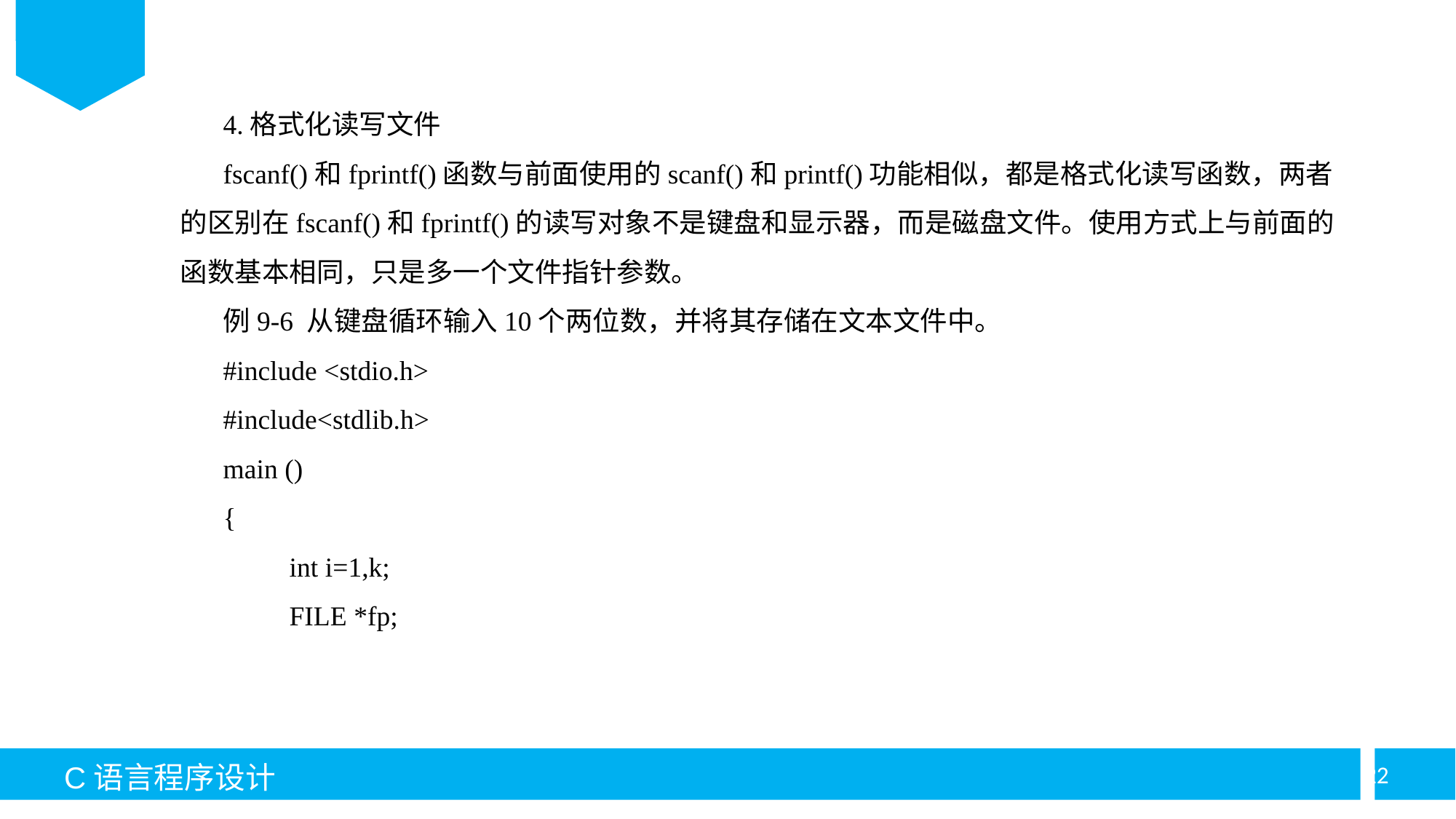

4.格式化读写文件
fscanf()和fprintf()函数与前面使用的scanf()和printf()功能相似，都是格式化读写函数，两者的区别在fscanf()和fprintf()的读写对象不是键盘和显示器，而是磁盘文件。使用方式上与前面的函数基本相同，只是多一个文件指针参数。
例9-6 从键盘循环输入10个两位数，并将其存储在文本文件中。
#include <stdio.h>
#include<stdlib.h>
main ()
{
	int i=1,k;
	FILE *fp;